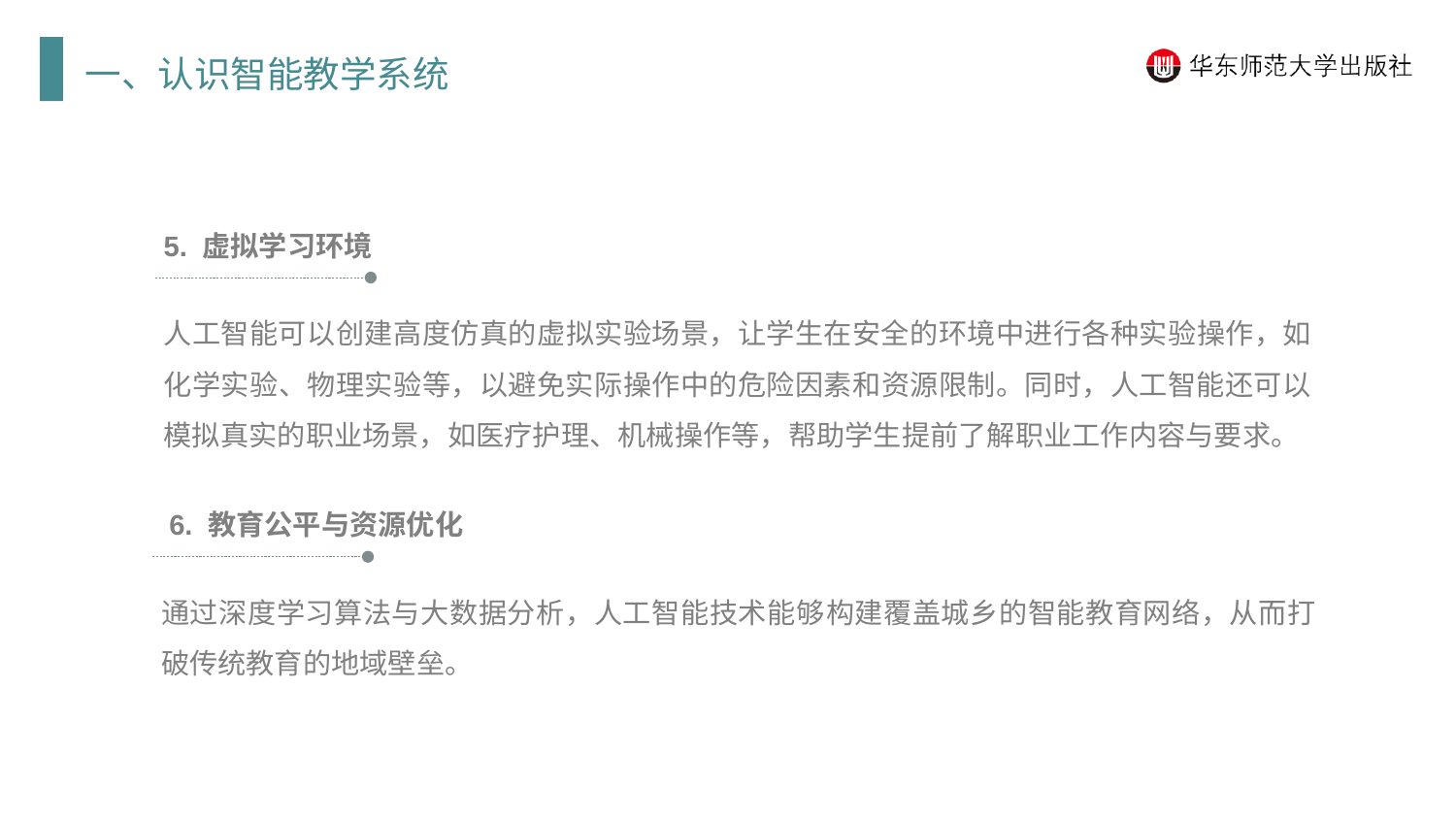

一、认识智能教学系统
5. 虚拟学习环境
人工智能可以创建高度仿真的虚拟实验场景，让学生在安全的环境中进行各种实验操作，如化学实验、物理实验等，以避免实际操作中的危险因素和资源限制。同时，人工智能还可以模拟真实的职业场景，如医疗护理、机械操作等，帮助学生提前了解职业工作内容与要求。
 6. 教育公平与资源优化
通过深度学习算法与大数据分析，人工智能技术能够构建覆盖城乡的智能教育网络，从而打破传统教育的地域壁垒。